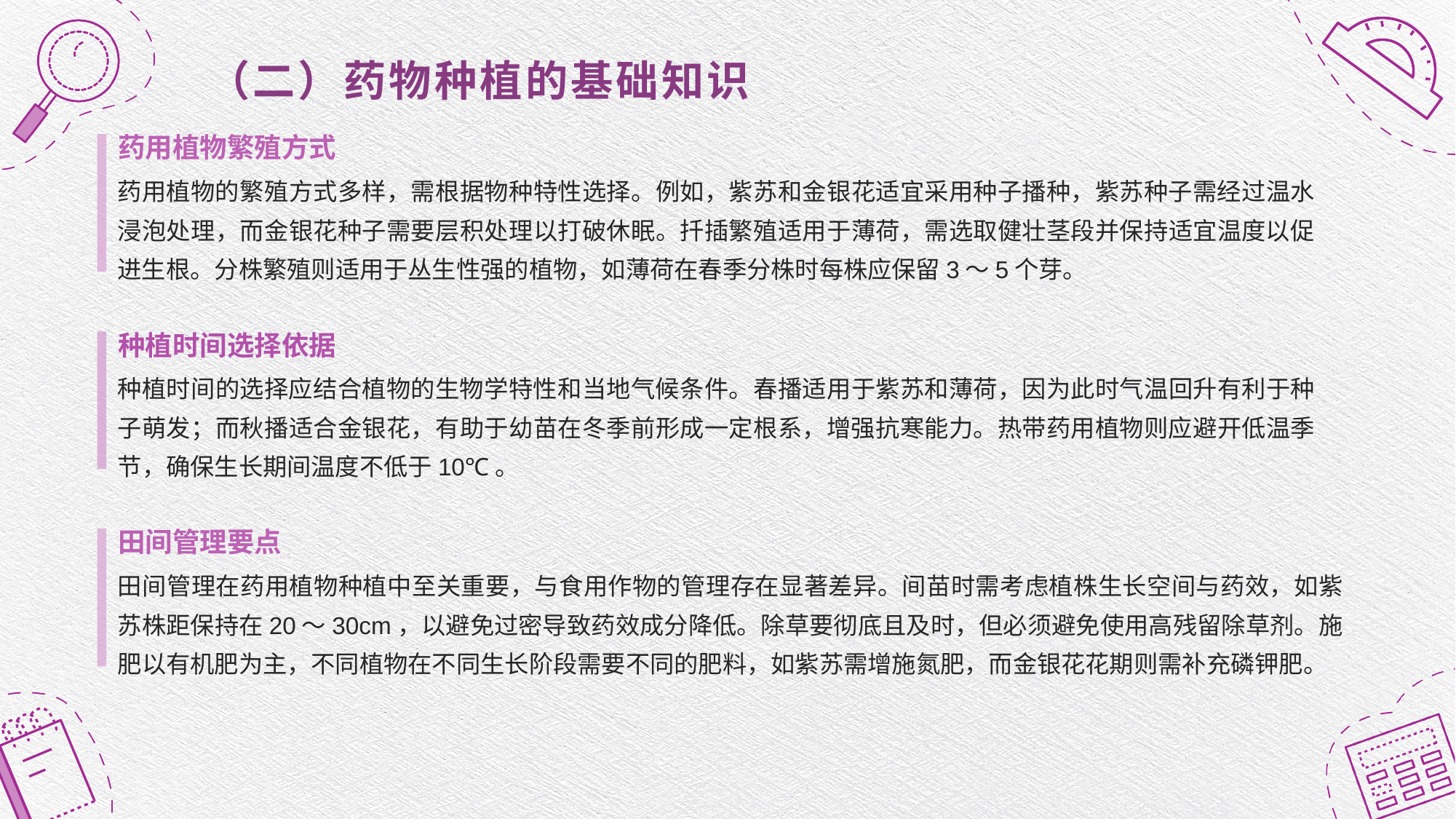

# （二）药物种植的基础知识
药用植物繁殖方式

药用植物的繁殖方式多样，需根据物种特性选择。例如，紫苏和金银花适宜采用种子播种，紫苏种子需经过温水浸泡处理，而金银花种子需要层积处理以打破休眠。扦插繁殖适用于薄荷，需选取健壮茎段并保持适宜温度以促进生根。分株繁殖则适用于丛生性强的植物，如薄荷在春季分株时每株应保留3～5个芽。
种植时间选择依据

种植时间的选择应结合植物的生物学特性和当地气候条件。春播适用于紫苏和薄荷，因为此时气温回升有利于种子萌发；而秋播适合金银花，有助于幼苗在冬季前形成一定根系，增强抗寒能力。热带药用植物则应避开低温季节，确保生长期间温度不低于10℃。
田间管理要点

田间管理在药用植物种植中至关重要，与食用作物的管理存在显著差异。间苗时需考虑植株生长空间与药效，如紫苏株距保持在20～30cm，以避免过密导致药效成分降低。除草要彻底且及时，但必须避免使用高残留除草剂。施肥以有机肥为主，不同植物在不同生长阶段需要不同的肥料，如紫苏需增施氮肥，而金银花花期则需补充磷钾肥。